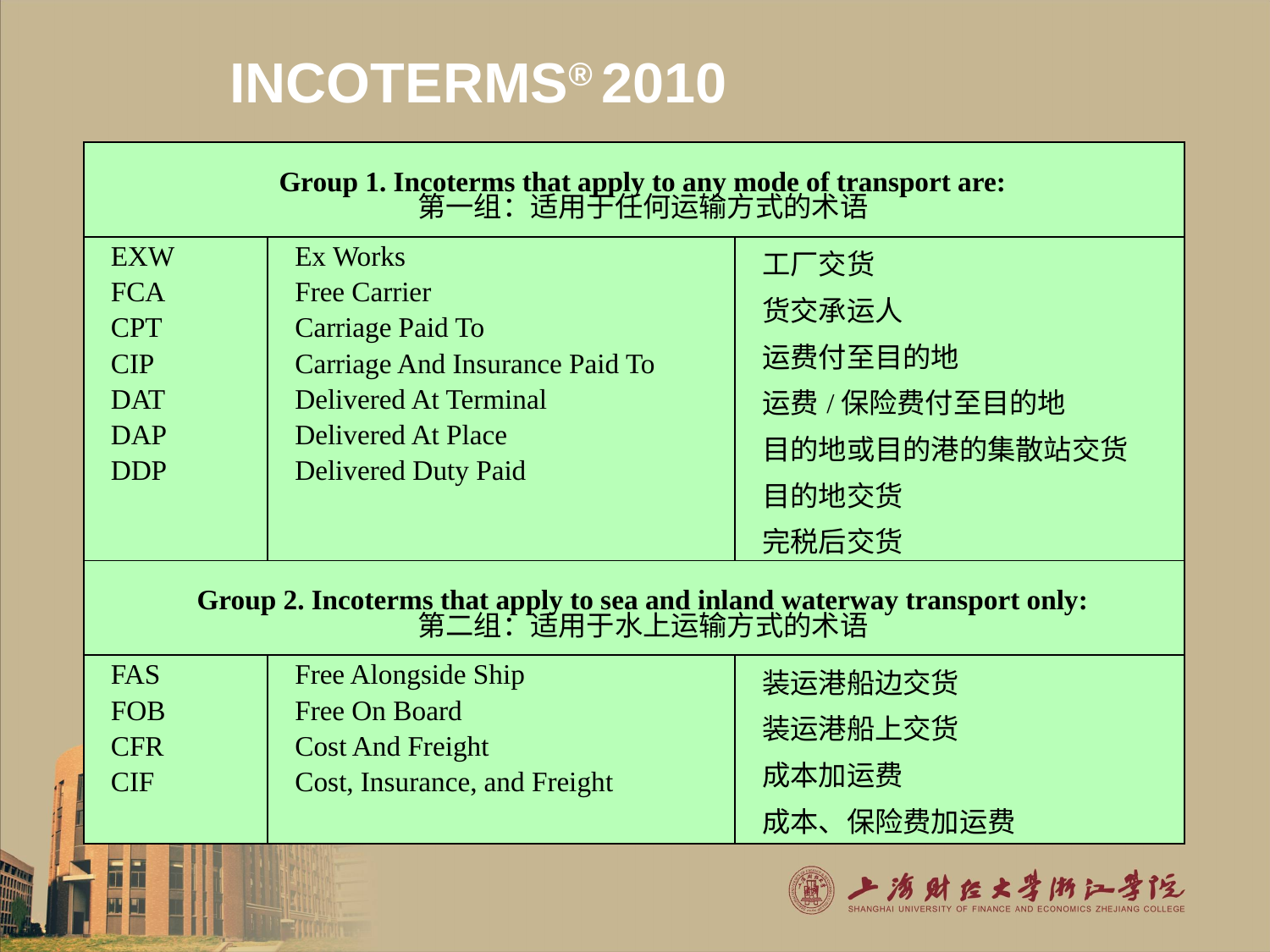

# INCOTERMS® 2010
| Group 1. Incoterms that apply to any mode of transport are: 第一组：适用于任何运输方式的术语 |  |  |
| --- | --- | --- |
| EXW         FCA CPT CIP DAT DAP DDP | Ex Works Free Carrier Carriage Paid To Carriage And Insurance Paid To Delivered At Terminal Delivered At Place Delivered Duty Paid | 工厂交货 货交承运人 运费付至目的地 运费/保险费付至目的地 目的地或目的港的集散站交货 目的地交货 完税后交货 |
| Group 2. Incoterms that apply to sea and inland waterway transport only: 第二组：适用于水上运输方式的术语 |  |  |
| FAS FOB CFR CIF | Free Alongside Ship Free On Board Cost And Freight Cost, Insurance, and Freight | 装运港船边交货 装运港船上交货 成本加运费 成本、保险费加运费 |